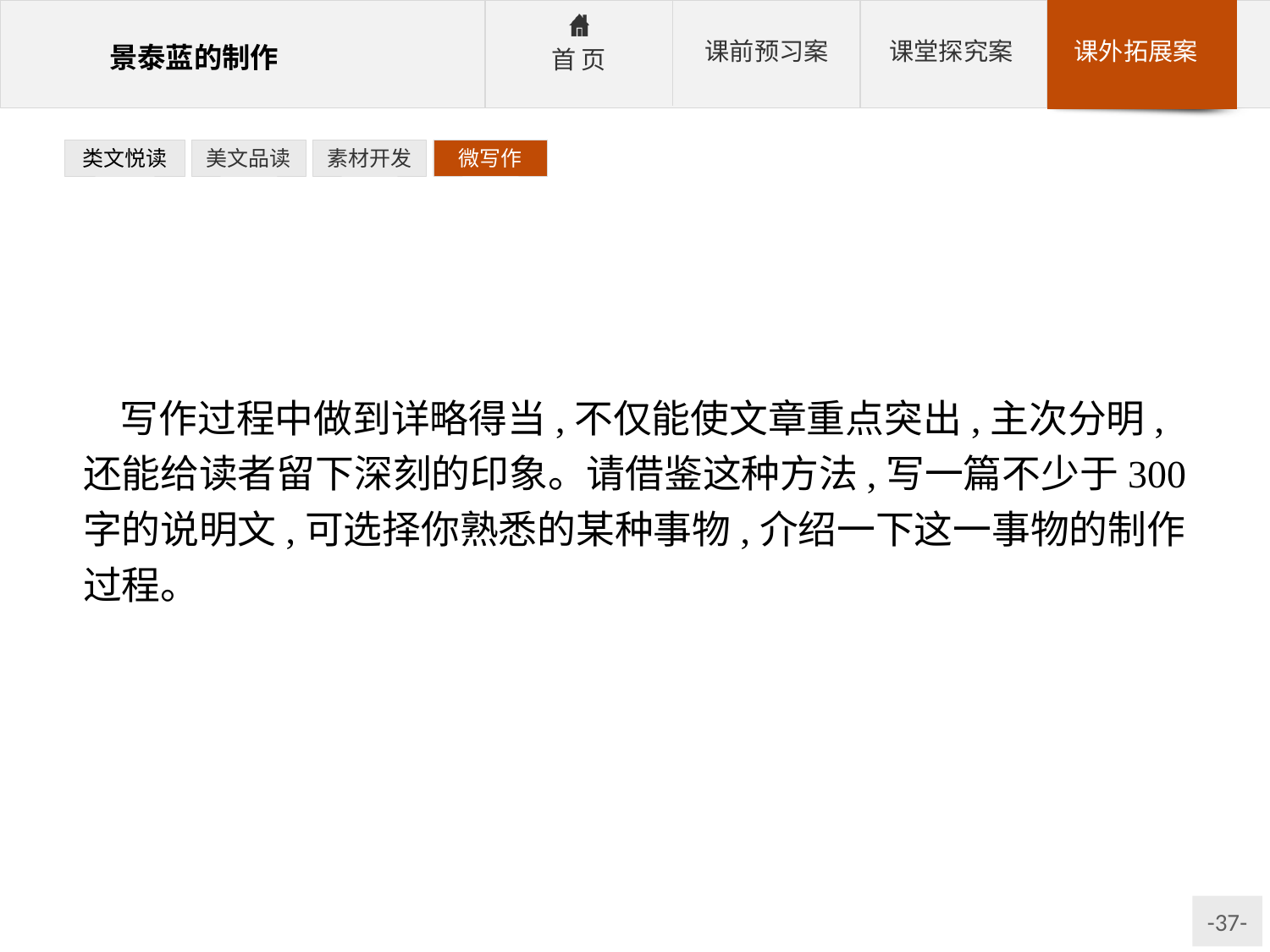

类文悦读
美文品读
素材开发
微写作
写作过程中做到详略得当,不仅能使文章重点突出,主次分明,还能给读者留下深刻的印象。请借鉴这种方法,写一篇不少于300字的说明文,可选择你熟悉的某种事物,介绍一下这一事物的制作过程。